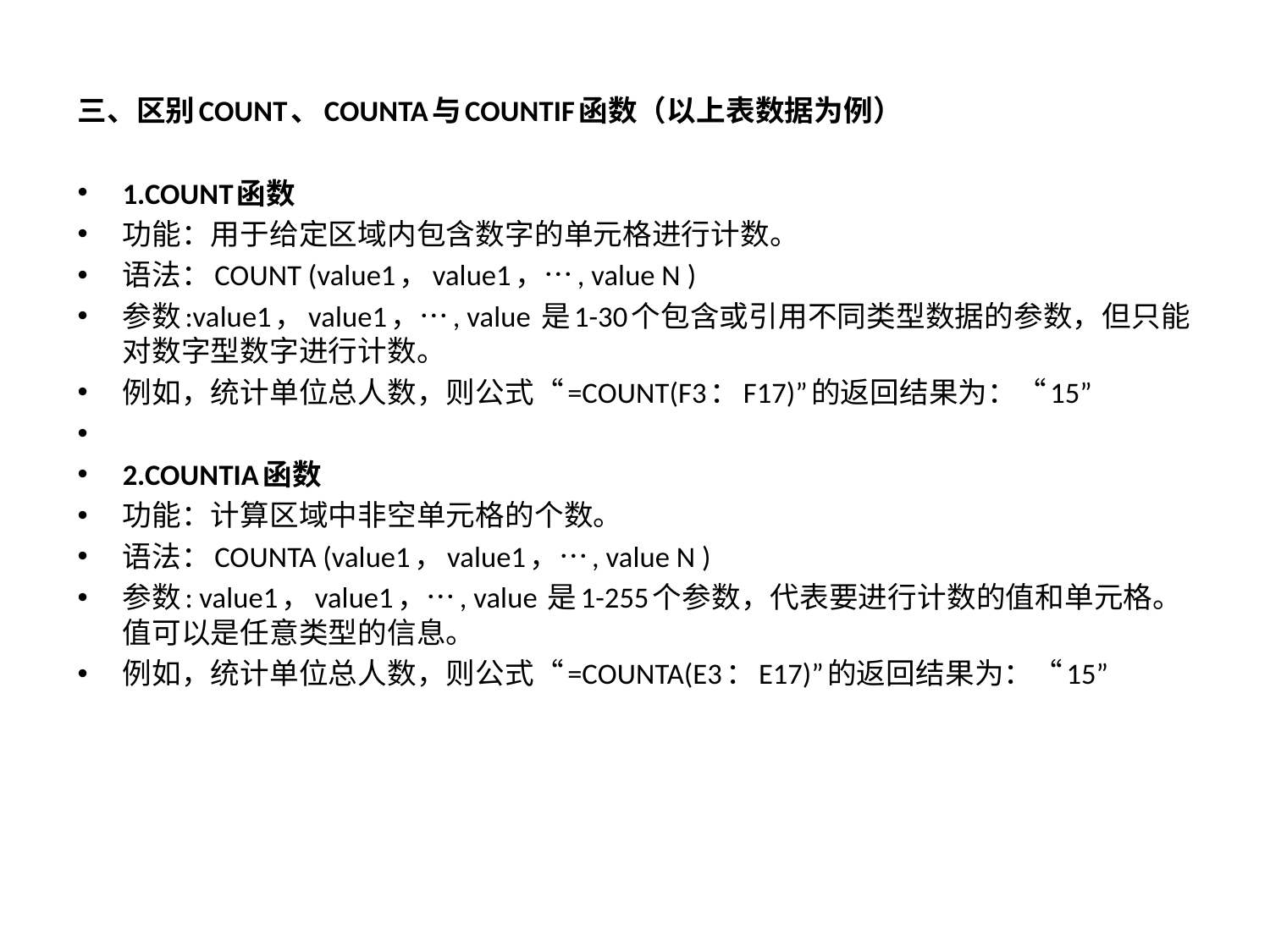

三、区别COUNT、COUNTA与COUNTIF函数（以上表数据为例）

1.COUNT函数
功能：用于给定区域内包含数字的单元格进行计数。
语法：COUNT (value1，value1，…, value N )
参数:value1，value1，…, value 是1-30个包含或引用不同类型数据的参数，但只能对数字型数字进行计数。
例如，统计单位总人数，则公式“=COUNT(F3：F17)”的返回结果为：“15”

2.COUNTIA函数
功能：计算区域中非空单元格的个数。
语法：COUNTA (value1，value1，…, value N )
参数: value1，value1，…, value 是1-255个参数，代表要进行计数的值和单元格。值可以是任意类型的信息。
例如，统计单位总人数，则公式“=COUNTA(E3：E17)”的返回结果为：“15”